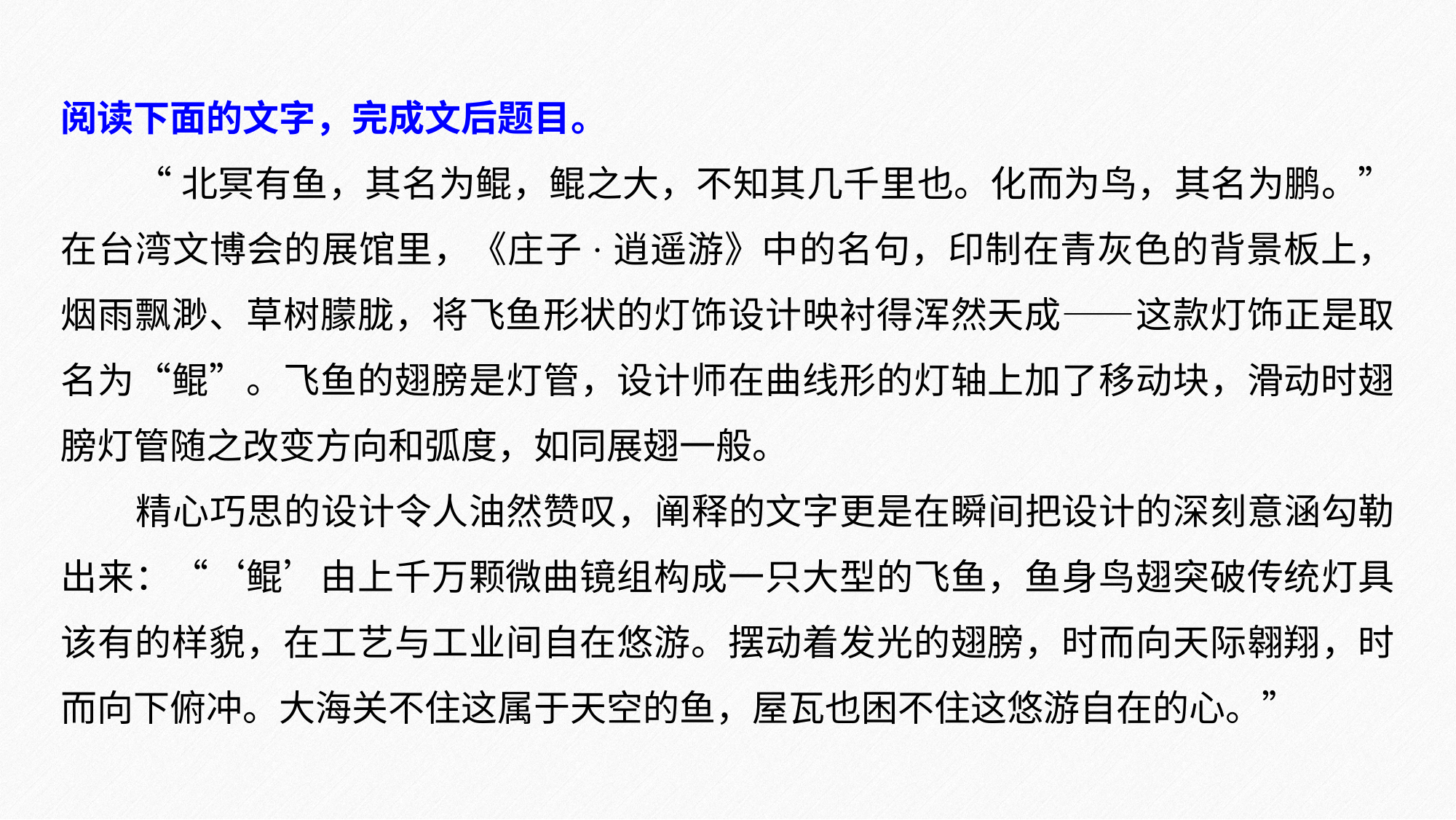

阅读下面的文字，完成文后题目。
“北冥有鱼，其名为鲲，鲲之大，不知其几千里也。化而为鸟，其名为鹏。”在台湾文博会的展馆里，《庄子·逍遥游》中的名句，印制在青灰色的背景板上，烟雨飘渺、草树朦胧，将飞鱼形状的灯饰设计映衬得浑然天成——这款灯饰正是取名为“鲲”。飞鱼的翅膀是灯管，设计师在曲线形的灯轴上加了移动块，滑动时翅膀灯管随之改变方向和弧度，如同展翅一般。
精心巧思的设计令人油然赞叹，阐释的文字更是在瞬间把设计的深刻意涵勾勒出来：“‘鲲’由上千万颗微曲镜组构成一只大型的飞鱼，鱼身鸟翅突破传统灯具该有的样貌，在工艺与工业间自在悠游。摆动着发光的翅膀，时而向天际翱翔，时而向下俯冲。大海关不住这属于天空的鱼，屋瓦也困不住这悠游自在的心。”